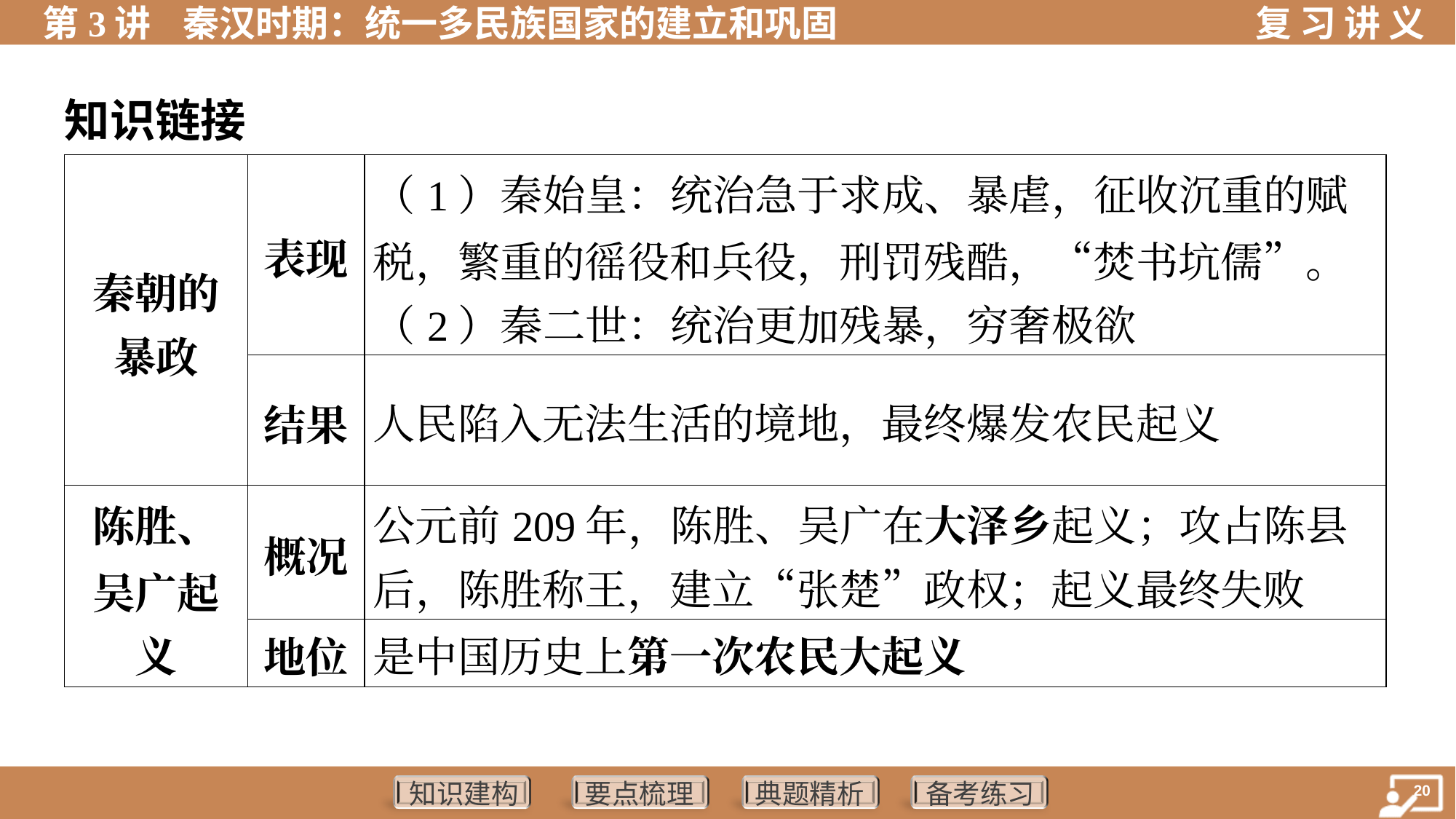

知识链接
| 秦朝的 暴政 | 表现 | （1）秦始皇：统治急于求成、暴虐，征收沉重的赋 税，繁重的徭役和兵役，刑罚残酷，“焚书坑儒”。 （2）秦二世：统治更加残暴，穷奢极欲 |
| --- | --- | --- |
|  | 结果 | 人民陷入无法生活的境地，最终爆发农民起义 |
| 陈胜、 吴广起 义 | 概况 | 公元前209年，陈胜、吴广在大泽乡起义；攻占陈县 后，陈胜称王，建立“张楚”政权；起义最终失败 |
|  | 地位 | 是中国历史上第一次农民大起义 |